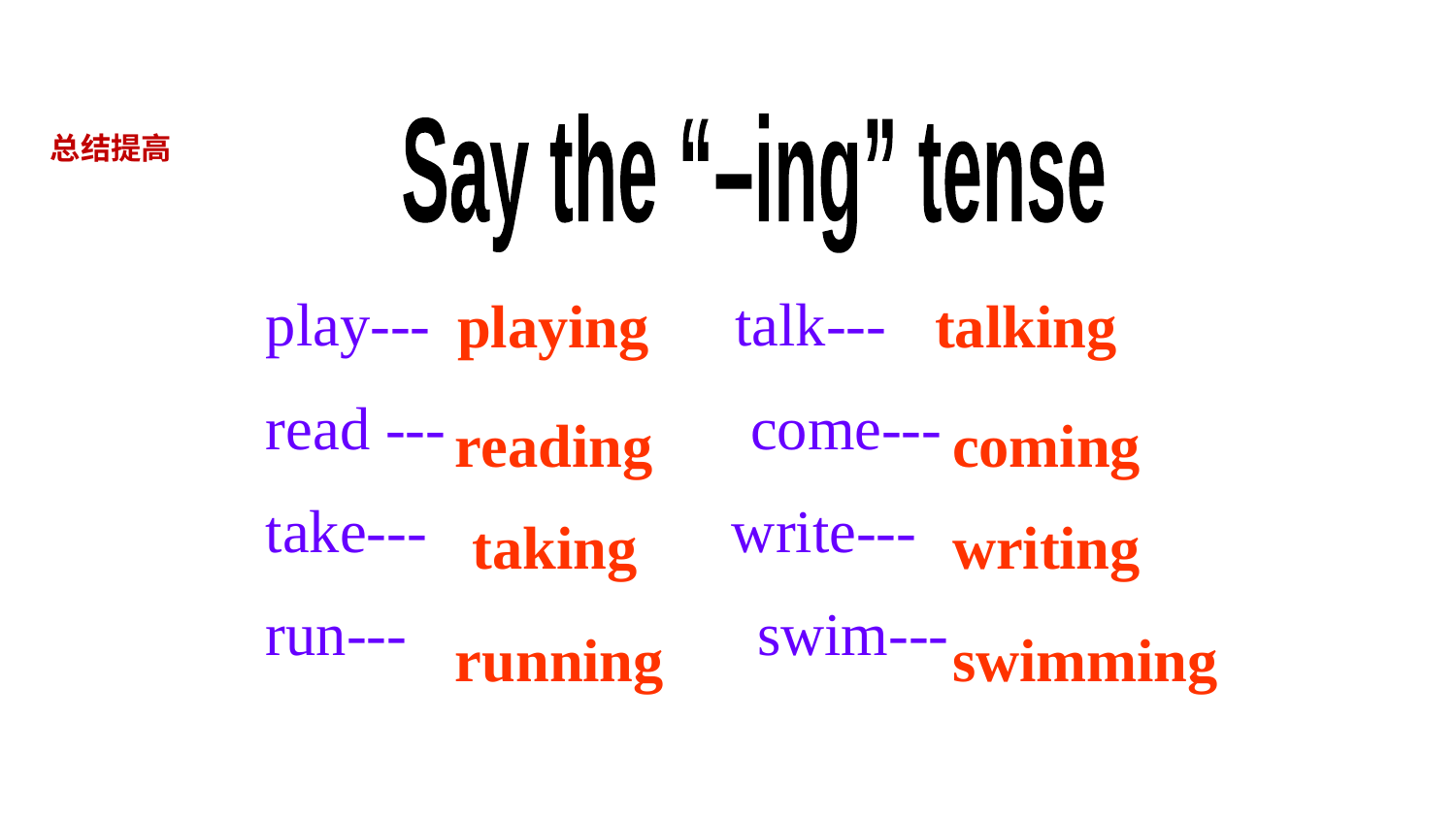

Say the “–ing” tense
总结提高

play---                    talk---
read ---                    come---
take---                    write---
run---                       swim---
playing
talking
reading
coming
taking
writing
running
swimming